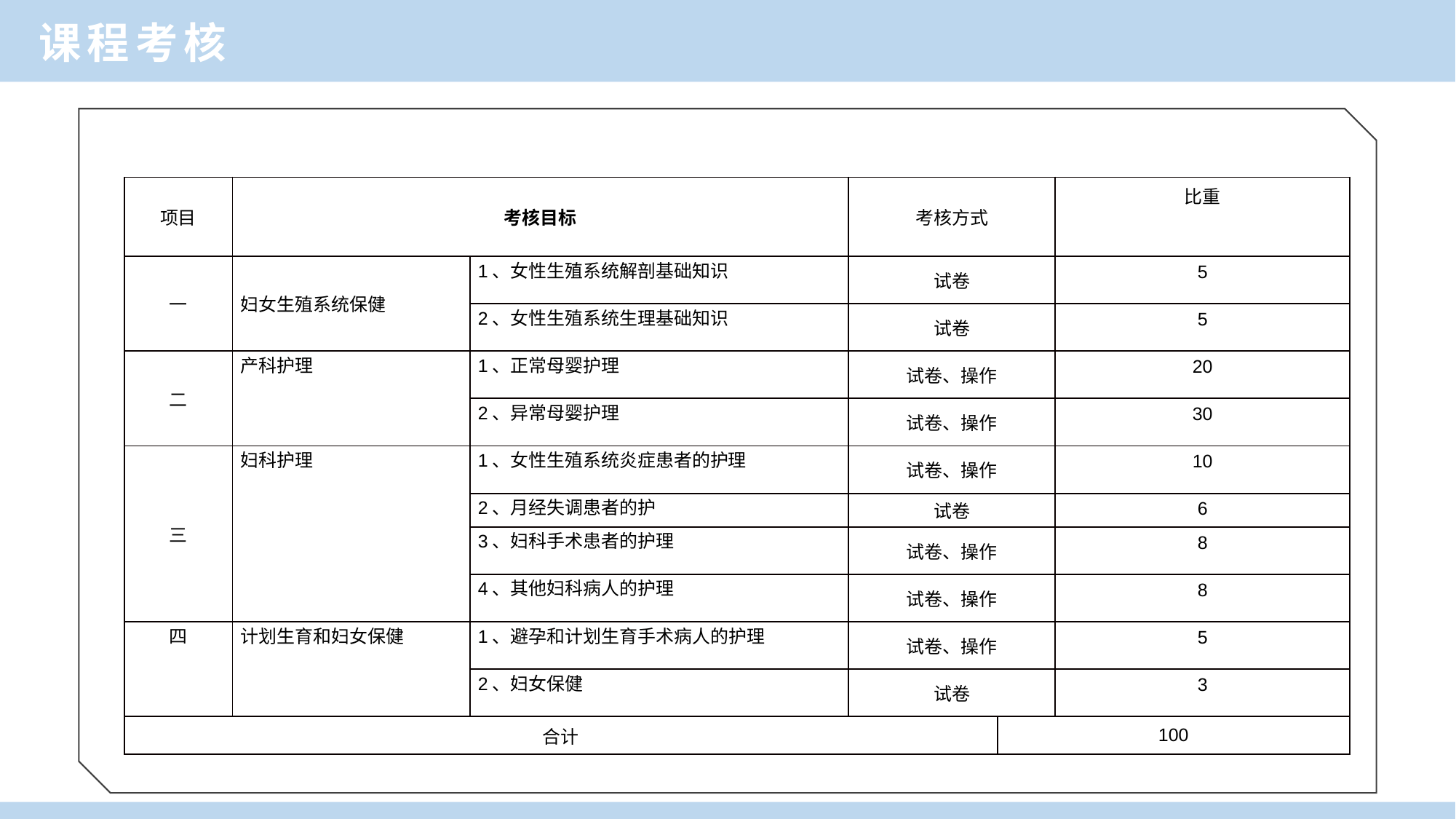

课程考核

| 项目 | 考核目标 |  | 考核方式 |  | 比重 |
| --- | --- | --- | --- | --- | --- |
| 一 | 妇女生殖系统保健 | 1、女性生殖系统解剖基础知识 | 试卷 |  | 5 |
|  |  | 2、女性生殖系统生理基础知识 | 试卷 |  | 5 |
| 二 | 产科护理 | 1、正常母婴护理 | 试卷、操作 |  | 20 |
|  |  | 2、异常母婴护理 | 试卷、操作 |  | 30 |
| 三 | 妇科护理 | 1、女性生殖系统炎症患者的护理 | 试卷、操作 |  | 10 |
|  |  | 2、月经失调患者的护 | 试卷 |  | 6 |
|  |  | 3、妇科手术患者的护理 | 试卷、操作 |  | 8 |
|  |  | 4、其他妇科病人的护理 | 试卷、操作 |  | 8 |
| 四 | 计划生育和妇女保健 | 1、避孕和计划生育手术病人的护理 | 试卷、操作 |  | 5 |
|  |  | 2、妇女保健 | 试卷 |  | 3 |
| 合计 |  |  |  | 100 |  |